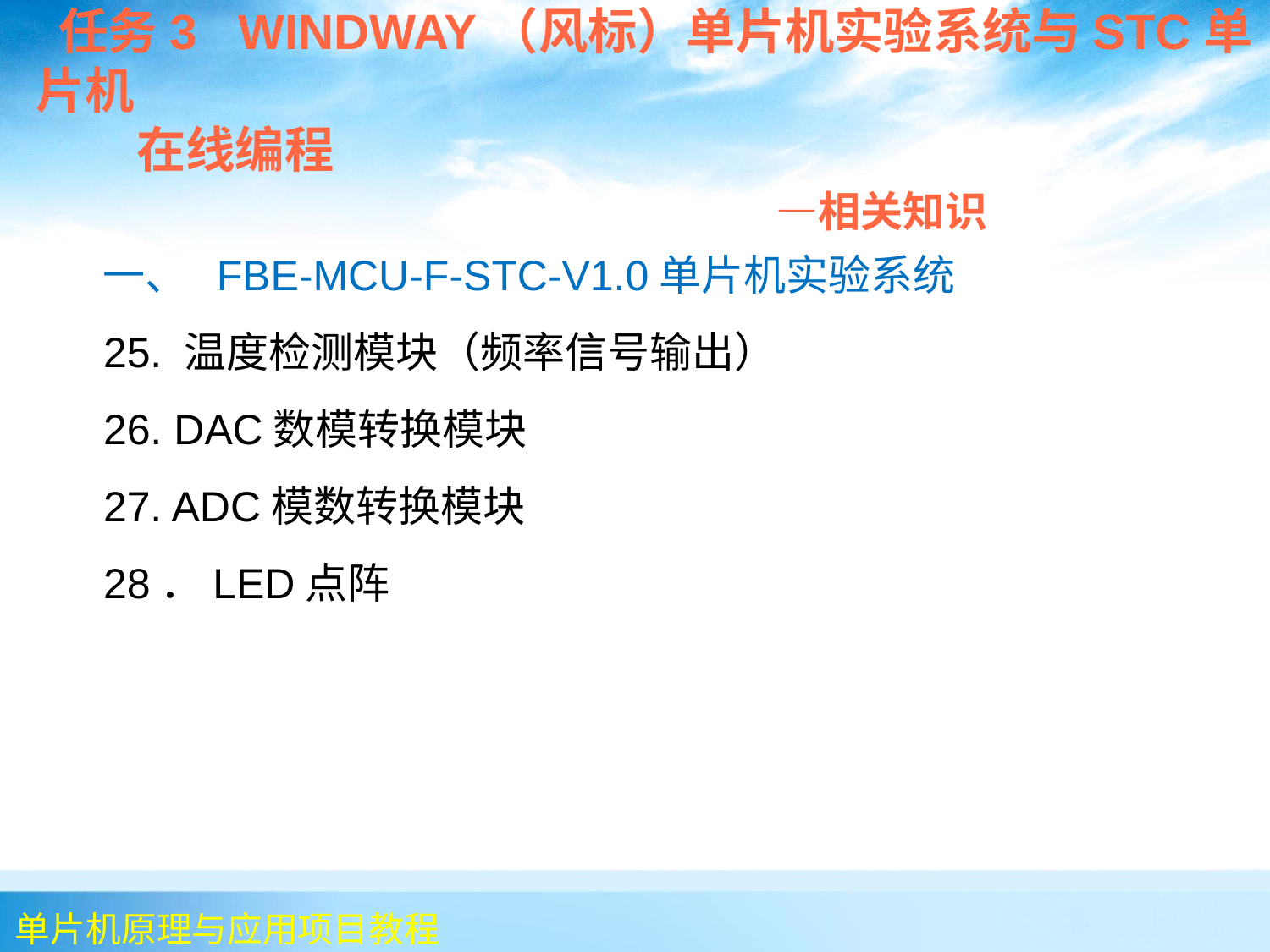

任务3   WINDWAY（风标）单片机实验系统与STC单片机
         在线编程
                                                                  —相关知识
    一、  FBE-MCU-F-STC-V1.0单片机实验系统
    25. 温度检测模块（频率信号输出）
    26. DAC数模转换模块
    27. ADC模数转换模块
    28．LED点阵